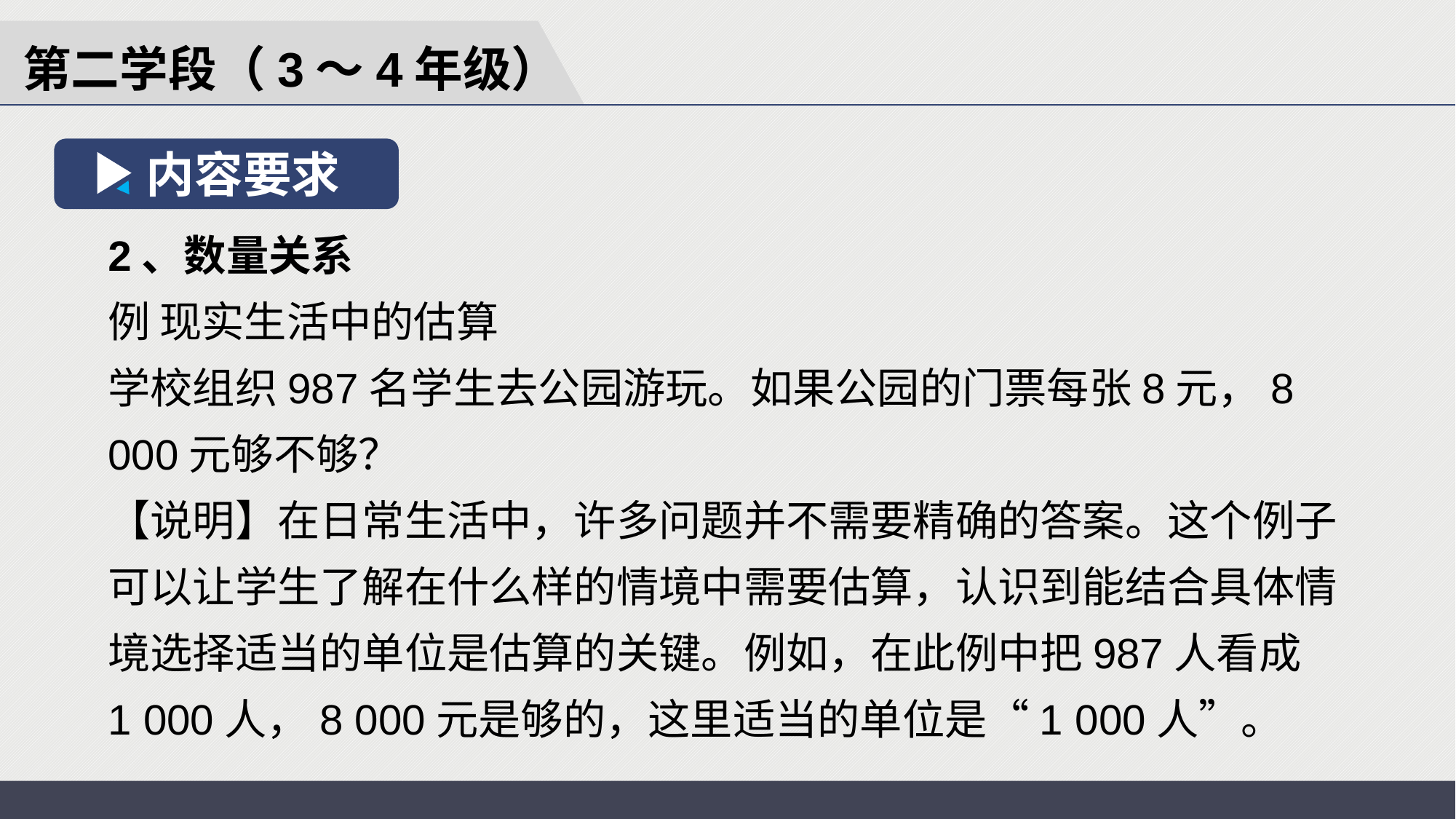

第二学段（3～4年级）
内容要求

2、数量关系
例 现实生活中的估算
学校组织987名学生去公园游玩。如果公园的门票每张8元，8 000元够不够？
【说明】在日常生活中，许多问题并不需要精确的答案。这个例子可以让学生了解在什么样的情境中需要估算，认识到能结合具体情境选择适当的单位是估算的关键。例如，在此例中把987人看成    1 000人，8 000元是够的，这里适当的单位是“1 000人”。